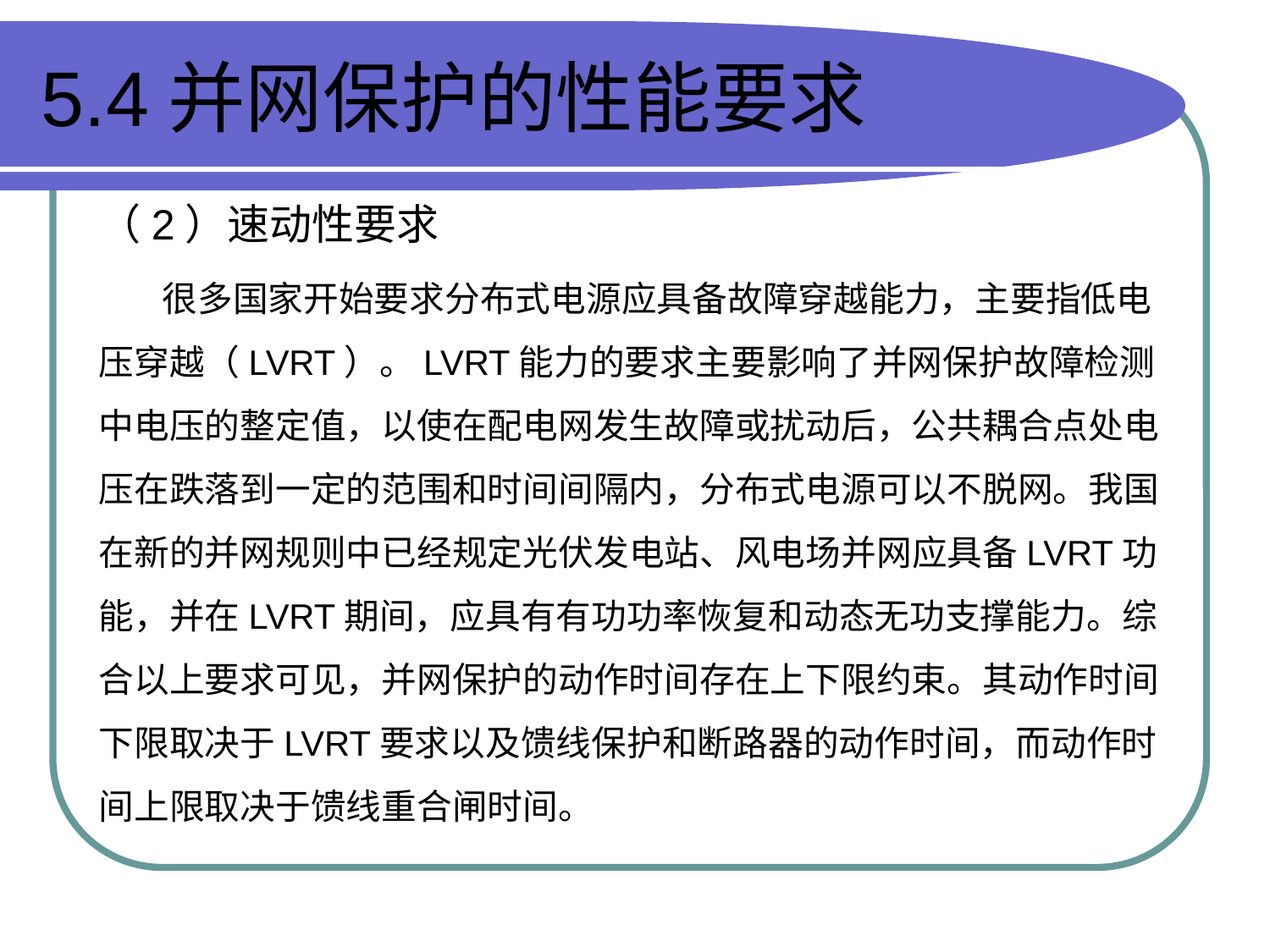

# 5.4并网保护的性能要求
（2）速动性要求
       很多国家开始要求分布式电源应具备故障穿越能力，主要指低电压穿越（LVRT）。LVRT能力的要求主要影响了并网保护故障检测中电压的整定值，以使在配电网发生故障或扰动后，公共耦合点处电压在跌落到一定的范围和时间间隔内，分布式电源可以不脱网。我国在新的并网规则中已经规定光伏发电站、风电场并网应具备LVRT功能，并在LVRT期间，应具有有功功率恢复和动态无功支撑能力。综合以上要求可见，并网保护的动作时间存在上下限约束。其动作时间下限取决于LVRT要求以及馈线保护和断路器的动作时间，而动作时间上限取决于馈线重合闸时间。
80